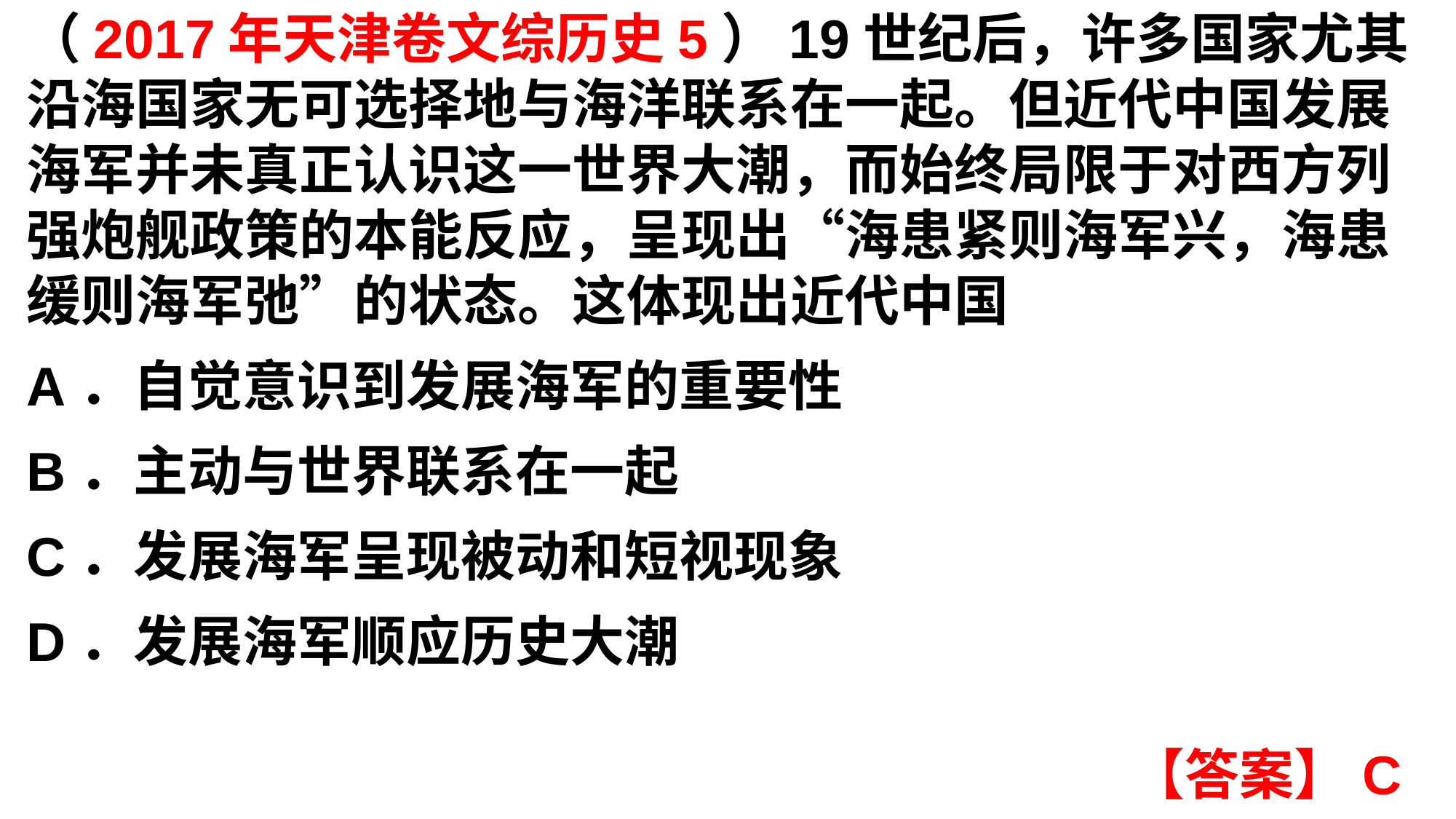

（2017年天津卷文综历史5）19世纪后，许多国家尤其沿海国家无可选择地与海洋联系在一起。但近代中国发展海军并未真正认识这一世界大潮，而始终局限于对西方列强炮舰政策的本能反应，呈现出“海患紧则海军兴，海患缓则海军弛”的状态。这体现出近代中国A．自觉意识到发展海军的重要性
B．主动与世界联系在一起C．发展海军呈现被动和短视现象
D．发展海军顺应历史大潮

【答案】C